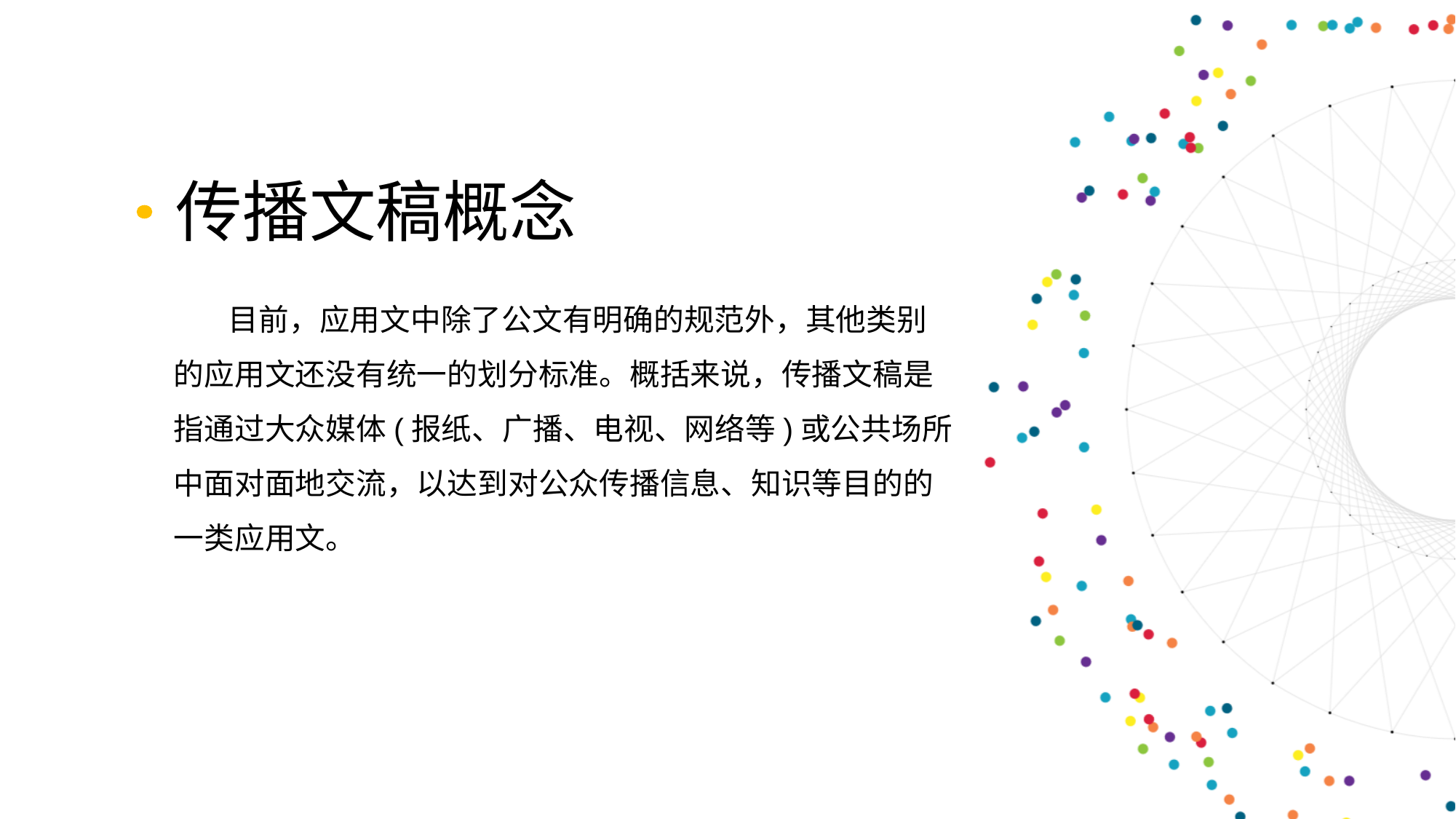

传播文稿概念

       目前，应用文中除了公文有明确的规范外，其他类别的应用文还没有统一的划分标准。概括来说，传播文稿是指通过大众媒体(报纸、广播、电视、网络等)或公共场所中面对面地交流，以达到对公众传播信息、知识等目的的一类应用文。